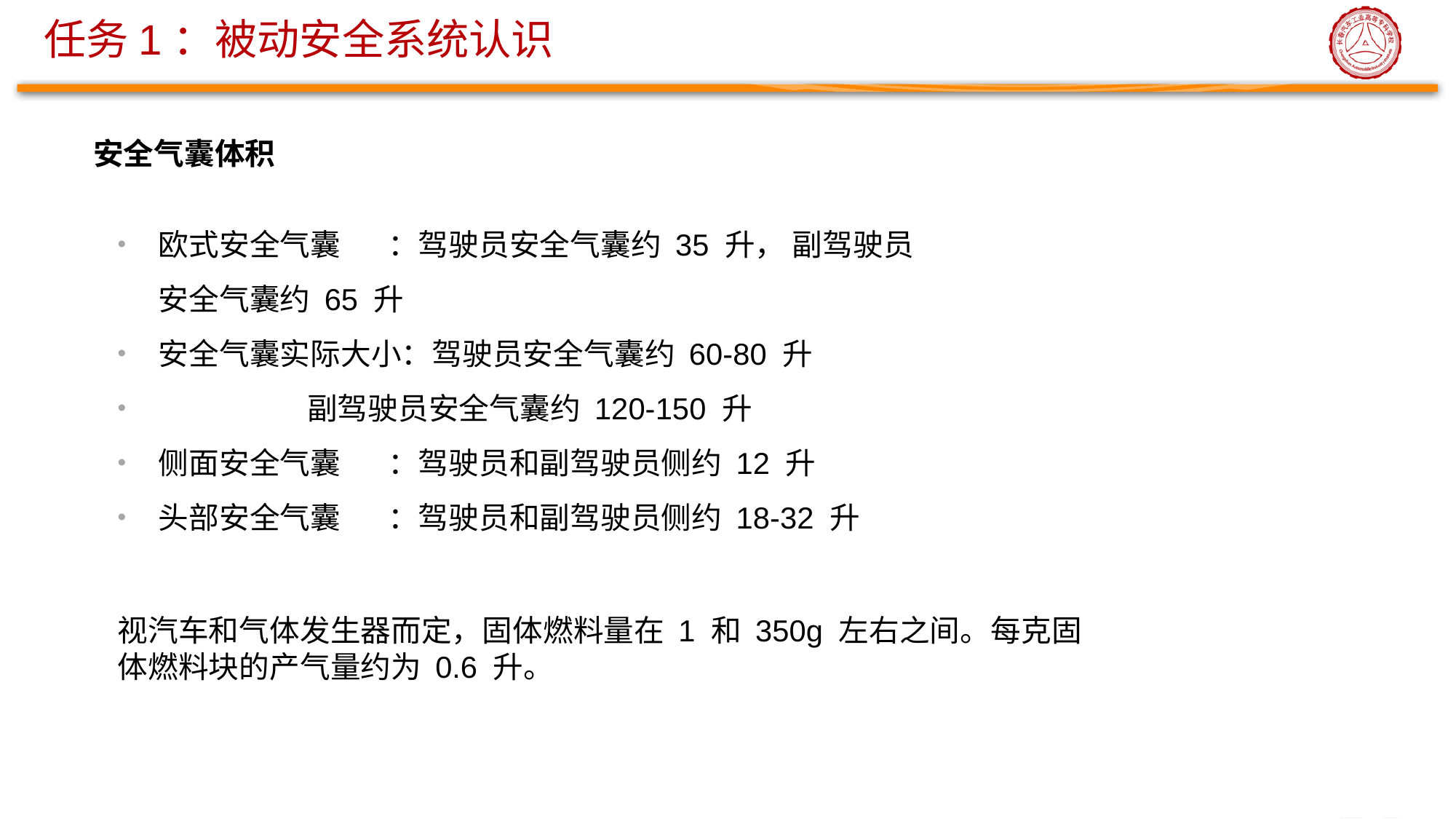

# 任务1：被动安全系统认识
安全气囊体积
欧式安全气囊       ：驾驶员安全气囊约 35 升， 副驾驶员安全气囊约 65 升
安全气囊实际大小：驾驶员安全气囊约 60-80 升
                     副驾驶员安全气囊约 120-150 升
侧面安全气囊       ：驾驶员和副驾驶员侧约 12 升
头部安全气囊       ：驾驶员和副驾驶员侧约 18-32 升
视汽车和气体发生器而定，固体燃料量在 1 和 350g 左右之间。每克固体燃料块的产气量约为 0.6 升。